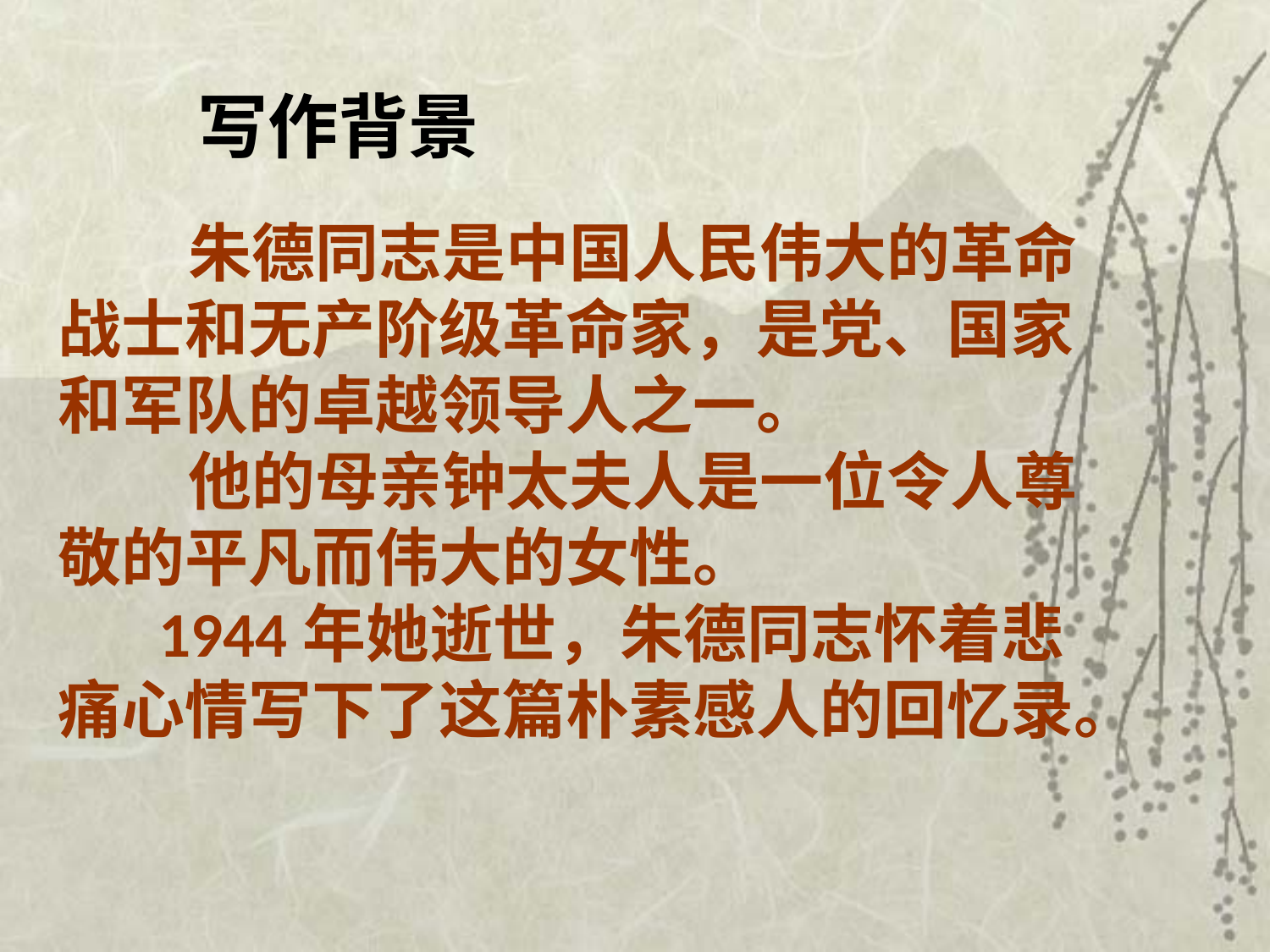

写作背景
        朱德同志是中国人民伟大的革命战士和无产阶级革命家，是党、国家和军队的卓越领导人之一。
        他的母亲钟太夫人是一位令人尊敬的平凡而伟大的女性。
       1944年她逝世，朱德同志怀着悲痛心情写下了这篇朴素感人的回忆录。